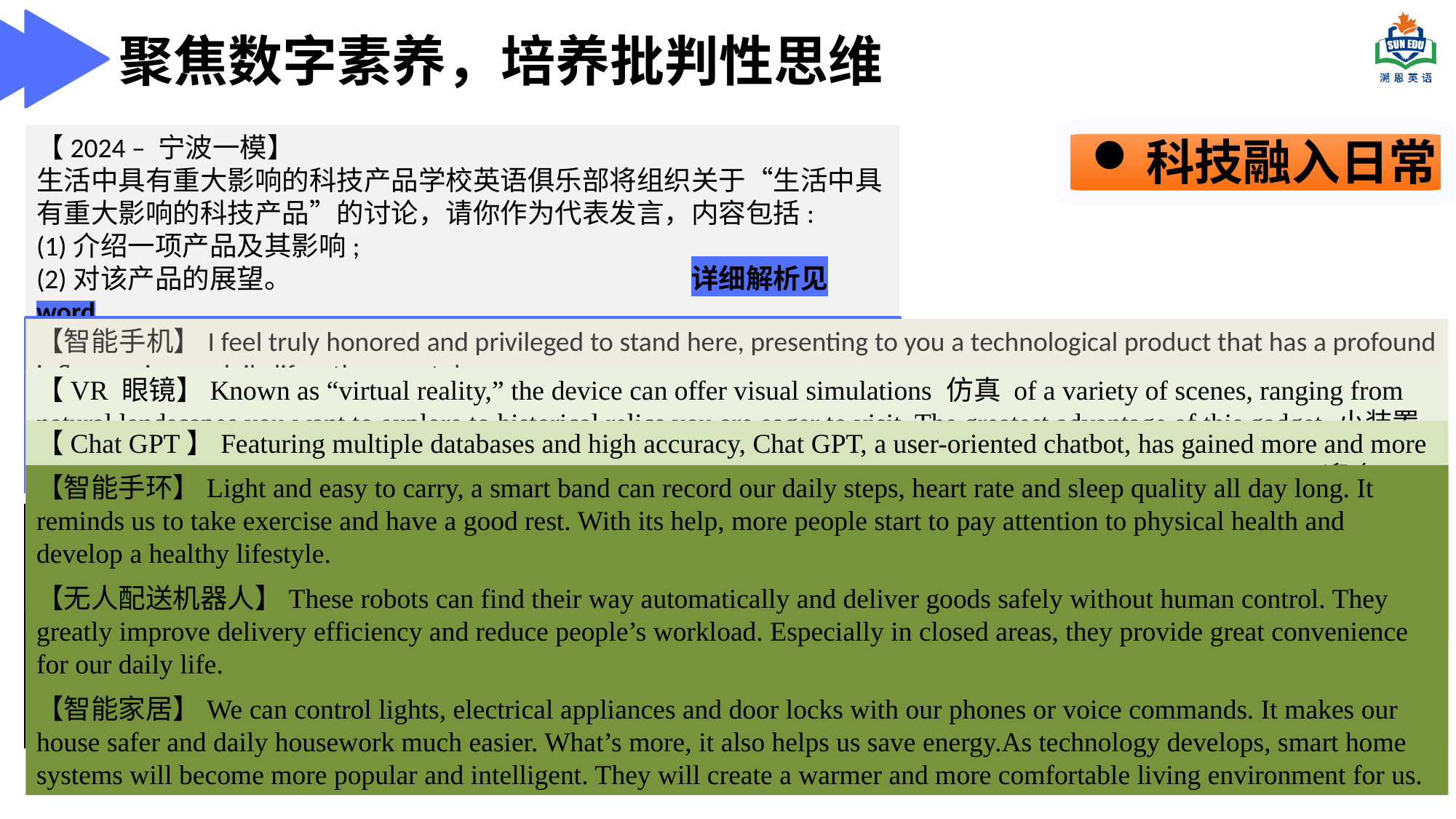

聚焦数字素养，培养批判性思维
【2024 – 宁波一模】
生活中具有重大影响的科技产品学校英语俱乐部将组织关于“生活中具有重大影响的科技产品”的讨论，请你作为代表发言，内容包括:
(1)介绍一项产品及其影响;
(2)对该产品的展望。				详细解析见word
科技融入日常

审题逻辑
→ 引出选定科技产品 + 基本介绍 / 使用细节
→ 分析产品对生活、学习、社交的影响（配理由）
→ 个人使用感悟 → 对产品未来发展展望
→ 礼貌收尾发言
【智能手机】I feel truly honored and privileged to stand here, presenting to you a technological product that has a profound influence in our daily life—the smartphone.
Not only has the smartphone revolutionized communication, making it instant and convenient, but it has also transformed how we access information, shop, and entertain ourselves, all with unprecedented ease. With features like instant messaging, social media, and countless apps, endless information is at our fingertips, allowing us to connect anytime and anywhere.
Looking to the future, it is anticipated that smartphones, equipped with advanced AI, will continue to evolve, becoming smarter and even more personalized. With their capabilities expanding as technology advances, smartphones will enhance productivity and our experience by integrating technologies like artificial intelligence and augmented reality.
【VR 眼镜】Known as “virtual reality,” the device can offer visual simulations 仿真 of a variety of scenes, ranging from natural landscapes you want to explore to historical relics you are eager to visit. The greatest advantage of this gadget 小装置 is that the moment you position it on your head, the view you await spreads out instantly, transcending 超越 you through the bounds of time and space. Its ability to bridge real-life confinements 限制、束缚 makes VR a powerful tool for recreational use, profoundly transforming the ways we enjoy amusement today. And I fervently 热烈地 anticipate that, in the foreseeable future, VR headsets will be able to display the intricate 错综复杂的 terrains of some previously unapproachable areas, assisting humans in geological exploration.
【Chat GPT】Featuring multiple databases and high accuracy, Chat GPT, a user-oriented chatbot, has gained more and more attention. If you throw a question such as “Please write a poem.” or “Draw a picture of a flower” to it, it can cater to 迎合your personal demand within seconds! With the stunning ability, Chat GPT has made our life more convenient. If properly utilized, it can play an important role in documents drafting, essays polishing or even education upgrading! It is Chat GPT that inspires our mind and liberates our hands.
All in all, Chat GPT has integrated into our daily life and brought welfare to more and more individuals. With the development of technology, I believe Chat GPT will glow in the near future and lift our human's heavy burden to some degree! Thanks for listening!

【3D  打印】The 3D printing machine creates an incredible world where people’s wildest imagination meets cutting-edge technology, which has a deep impact on various domains. In the food industry, it may serve as a new way to produce complicated dishes. In the art world, it assists the creation of aesthetically wonderful and conceptually rich artworks. What’s also worth mentioning is that it can come into our campus and encourage students to design their own items and think outside the box.
【智能手环】Light and easy to carry, a smart band can record our daily steps, heart rate and sleep quality all day long. It reminds us to take exercise and have a good rest. With its help, more people start to pay attention to physical health and develop a healthy lifestyle.
【无人配送机器人】These robots can find their way automatically and deliver goods safely without human control. They greatly improve delivery efficiency and reduce people’s workload. Especially in closed areas, they provide great convenience for our daily life.
【智能家居】We can control lights, electrical appliances and door locks with our phones or voice commands. It makes our house safer and daily housework much easier. What’s more, it also helps us save energy.As technology develops, smart home systems will become more popular and intelligent. They will create a warmer and more comfortable living environment for us.
Narrative Layer ：
开场引入 + 产品外形 /原理 /功能 /使用场景 /直观表现（全文主体）
Reasoning Layer ：
提炼产品优势 + 分析对生活 / 行业 / 社会的影响与价值
Sublimation Layer ：
未来发展展望 + 个人期待 + 主题升华 + 发言结束语